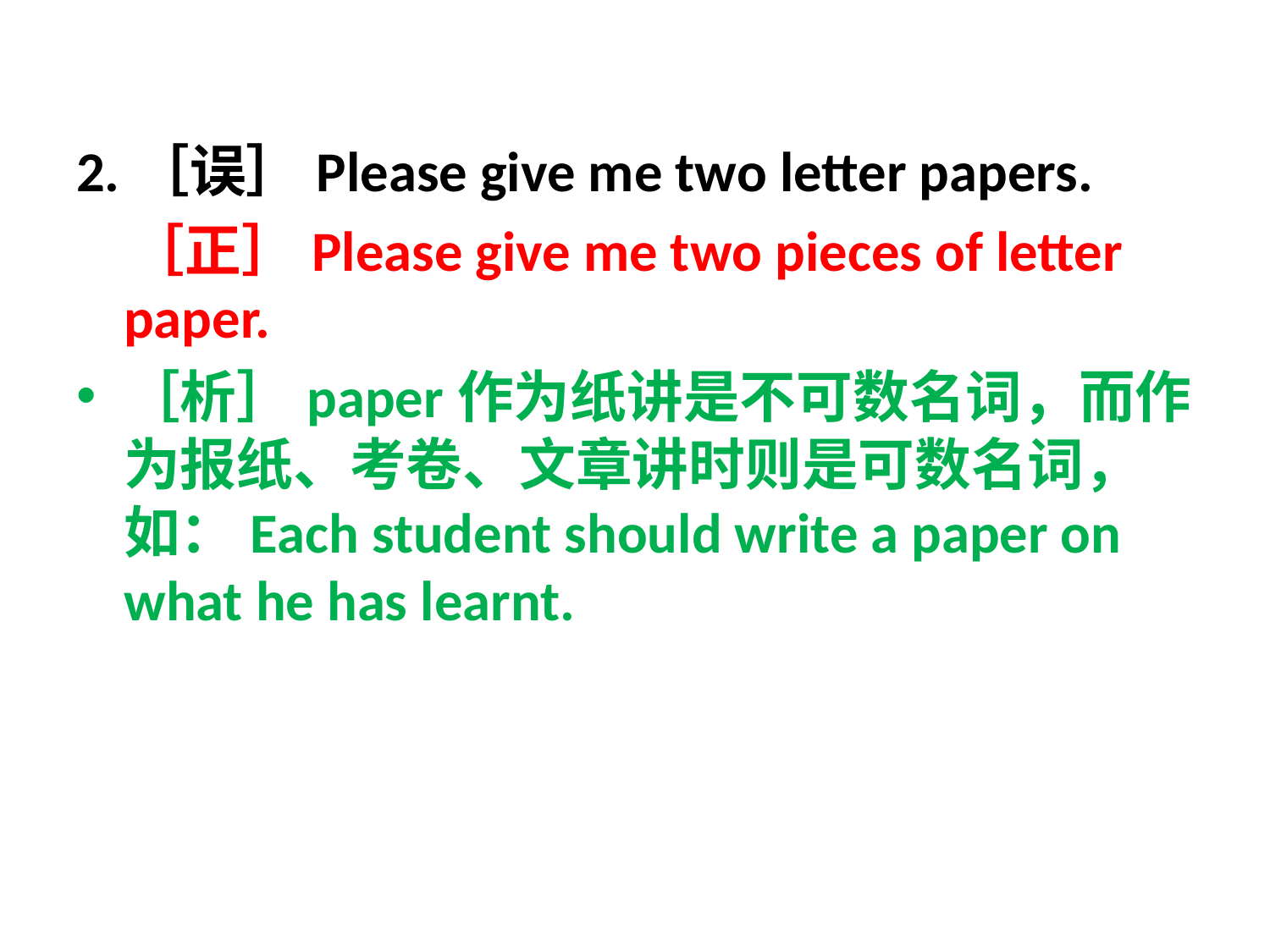

2.［误］Please give me two letter papers.
   ［正］Please give me two pieces of letter paper.
［析］paper作为纸讲是不可数名词，而作为报纸、考卷、文章讲时则是可数名词，如：Each student should write a paper on what he has learnt.